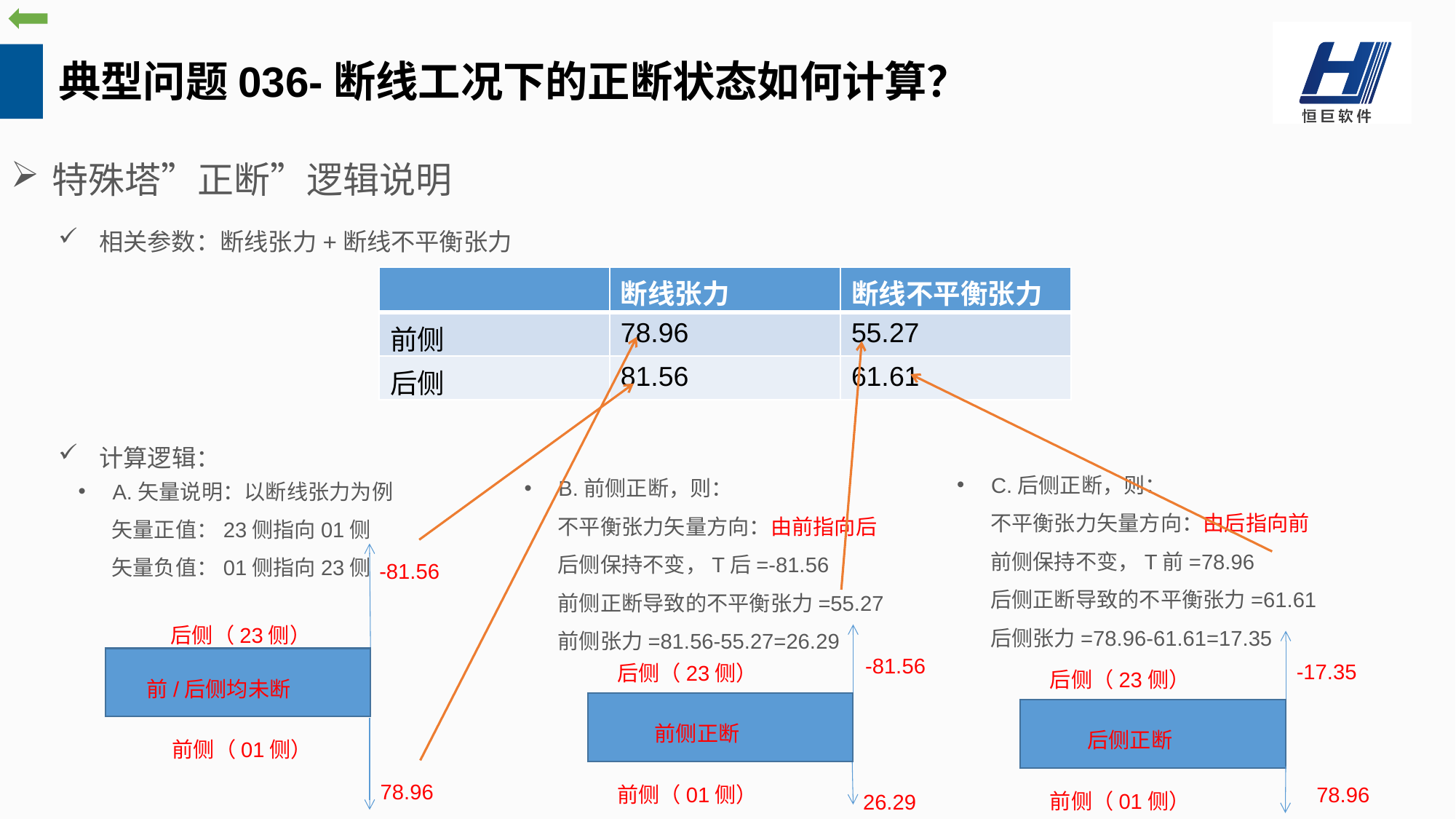

典型问题036-断线工况下的正断状态如何计算？
特殊塔”正断”逻辑说明
相关参数：断线张力+断线不平衡张力
|  | 断线张力 | 断线不平衡张力 |
| --- | --- | --- |
| 前侧 | 78.96 | 55.27 |
| 后侧 | 81.56 | 61.61 |
计算逻辑：
C.后侧正断，则：
      不平衡张力矢量方向：由后指向前
      前侧保持不变，T前=78.96
      后侧正断导致的不平衡张力=61.61
      后侧张力=78.96-61.61=17.35
B.前侧正断，则：
      不平衡张力矢量方向：由前指向后
      后侧保持不变，T后=-81.56
      前侧正断导致的不平衡张力=55.27
      前侧张力=81.56-55.27=26.29
A.矢量说明：以断线张力为例
      矢量正值：23侧指向01侧
      矢量负值：01侧指向23侧
-81.56
后侧（23侧）
-81.56
-17.35
后侧（23侧）
后侧（23侧）

前/后侧均未断

前侧正断
后侧正断
前侧（01侧）
78.96
前侧（01侧）
78.96
前侧（01侧）
26.29